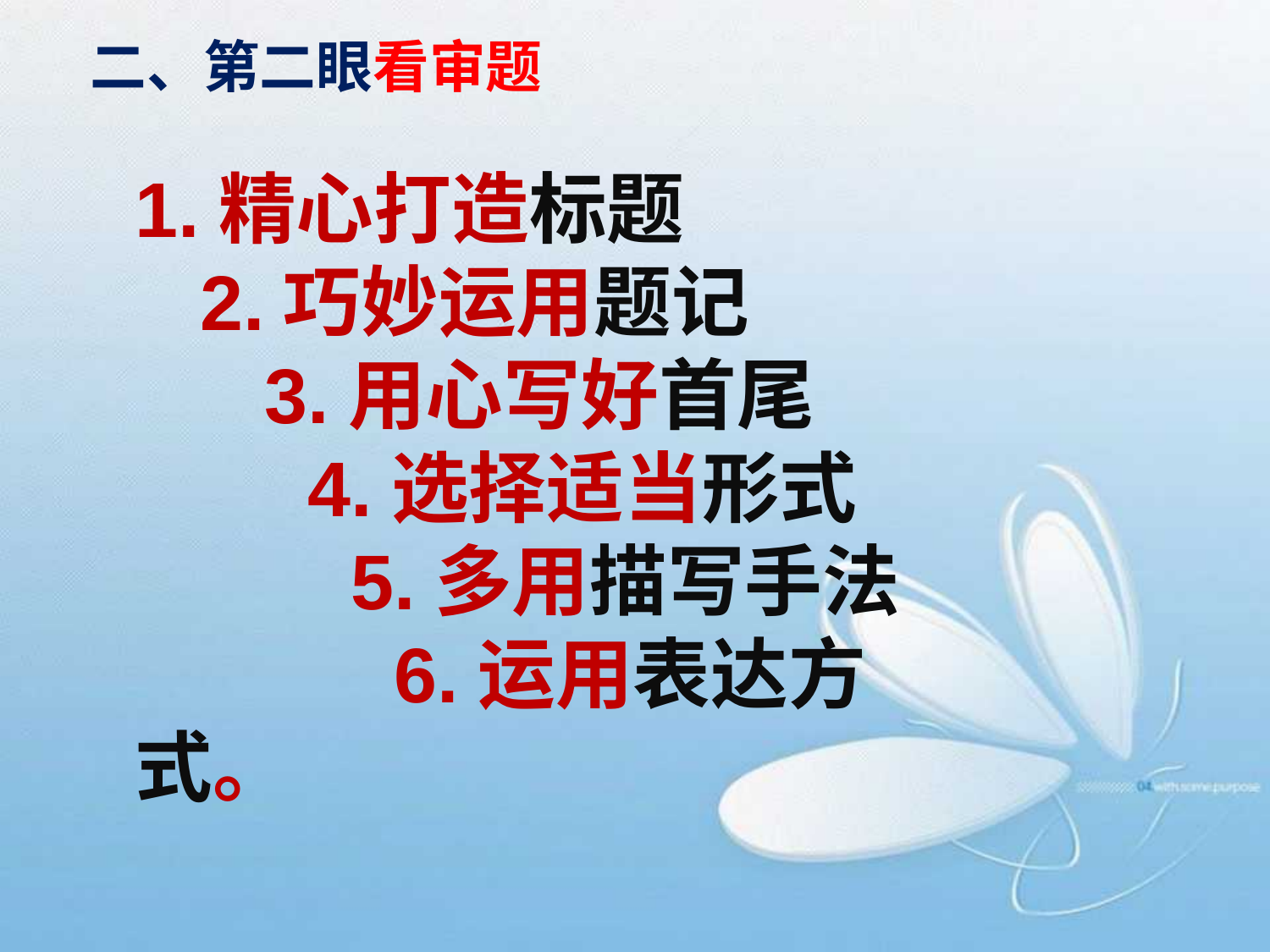

二、第二眼看审题
1.精心打造标题
   2.巧妙运用题记
      3.用心写好首尾
        4.选择适当形式
          5.多用描写手法
            6.运用表达方式。